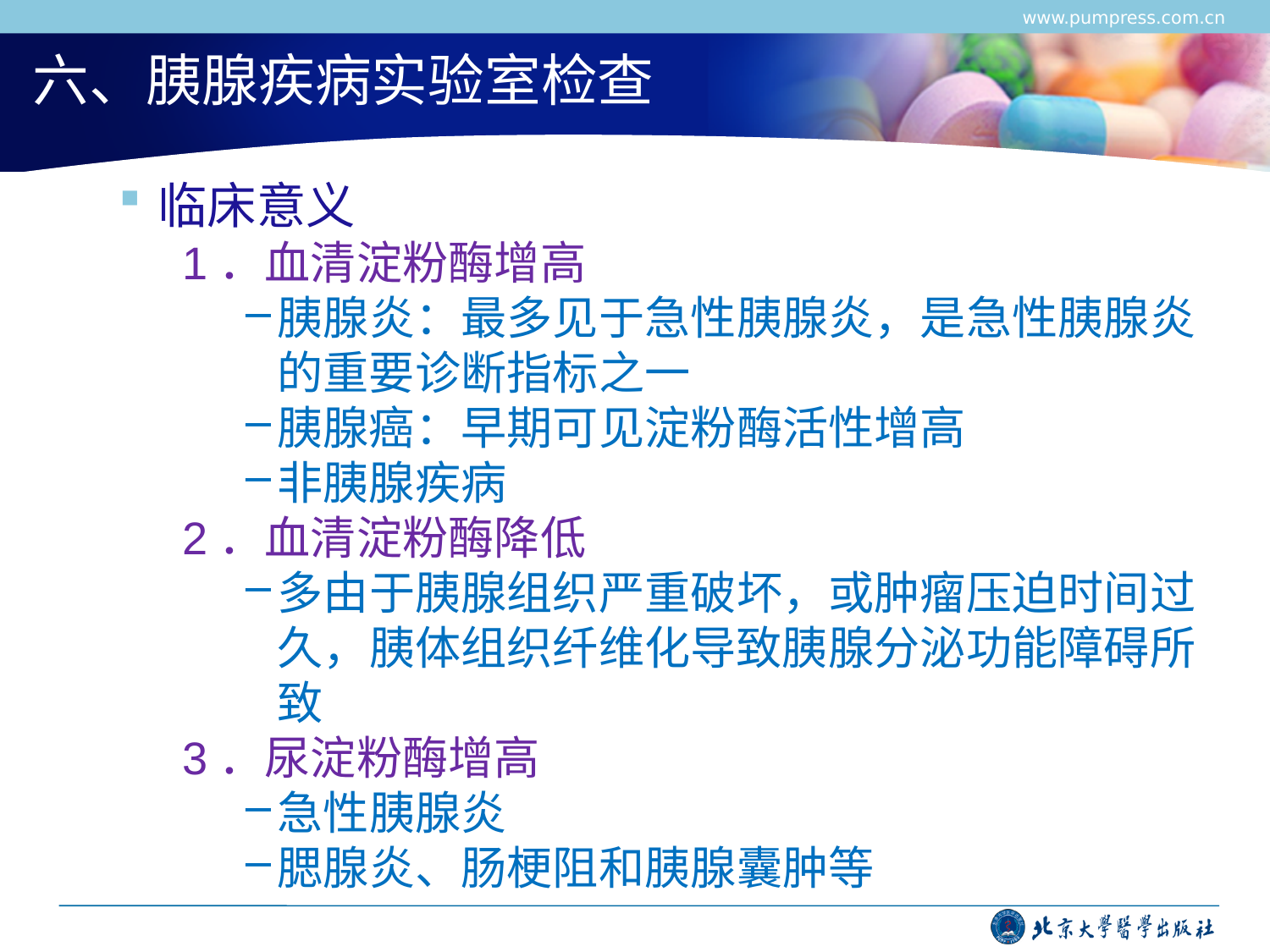

www.pumpress.com.cn
# 六、胰腺疾病实验室检查
临床意义
1．血清淀粉酶增高
胰腺炎：最多见于急性胰腺炎，是急性胰腺炎的重要诊断指标之一
胰腺癌：早期可见淀粉酶活性增高
非胰腺疾病
2．血清淀粉酶降低
多由于胰腺组织严重破坏，或肿瘤压迫时间过久，胰体组织纤维化导致胰腺分泌功能障碍所致
3．尿淀粉酶增高
急性胰腺炎
腮腺炎、肠梗阻和胰腺囊肿等